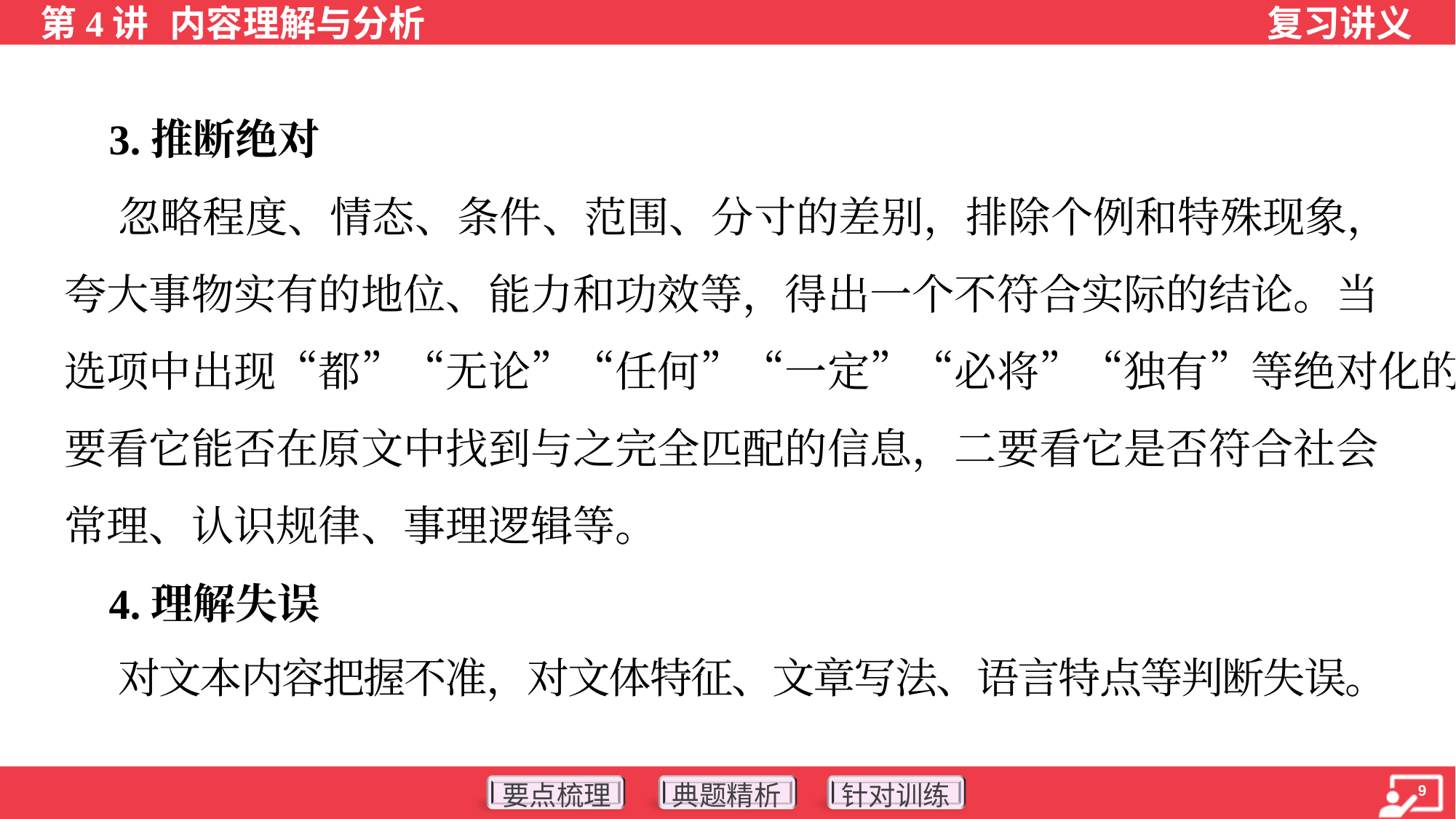

3.推断绝对
    忽略程度、情态、条件、范围、分寸的差别，排除个例和特殊现象，
夸大事物实有的地位、能力和功效等，得出一个不符合实际的结论。当
选项中出现“都”“无论”“任何”“一定”“必将”“独有”等绝对化的词语时，一
要看它能否在原文中找到与之完全匹配的信息，二要看它是否符合社会
常理、认识规律、事理逻辑等。
    4.理解失误
    对文本内容把握不准，对文体特征、文章写法、语言特点等判断失误。